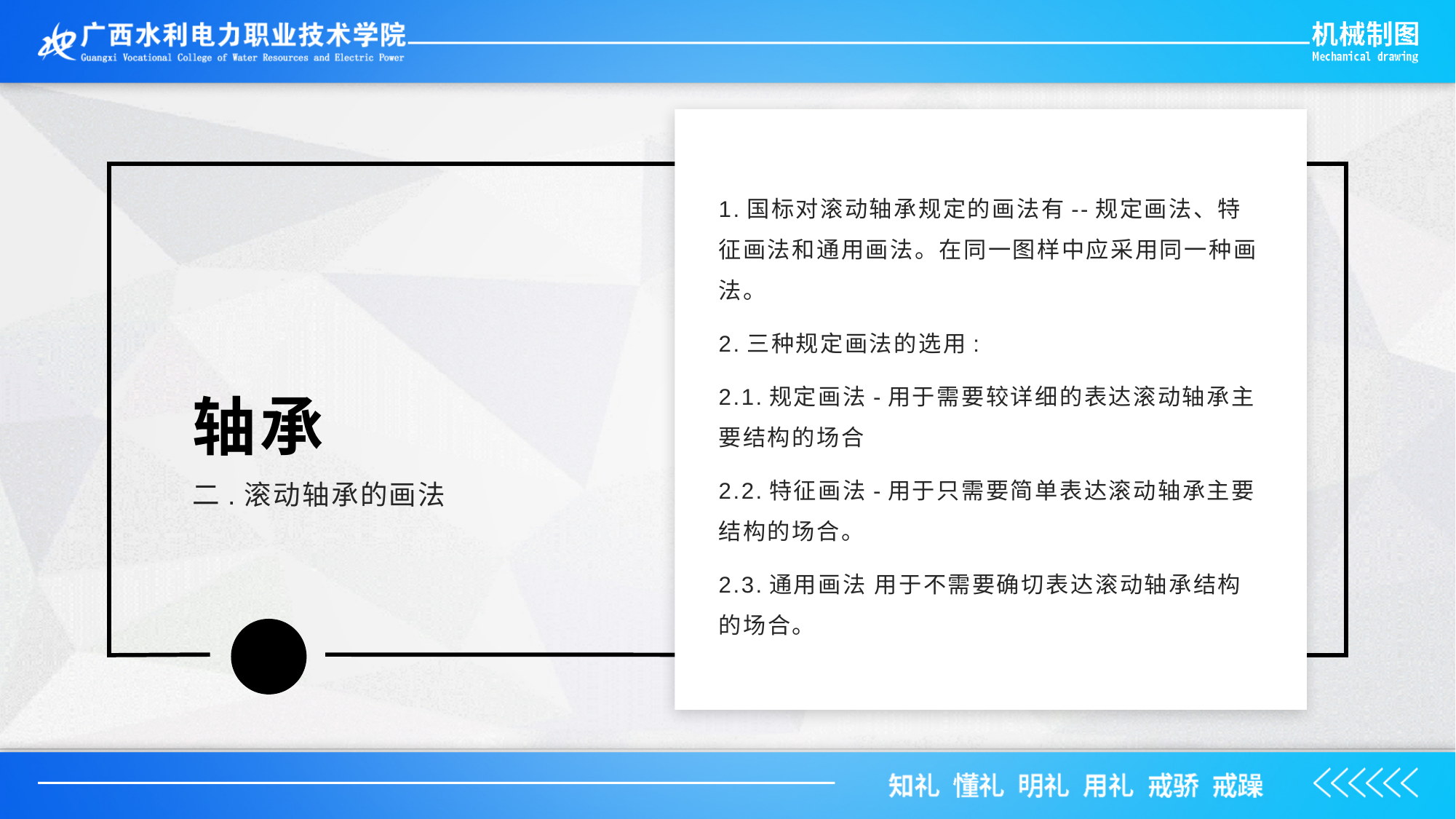

1.国标对滚动轴承规定的画法有--规定画法、特征画法和通用画法。在同一图样中应采用同一种画法。
2.三种规定画法的选用:
2.1.规定画法-用于需要较详细的表达滚动轴承主要结构的场合
2.2.特征画法-用于只需要简单表达滚动轴承主要结构的场合。
2.3.通用画法 用于不需要确切表达滚动轴承结构的场合。

轴承
二.滚动轴承的画法